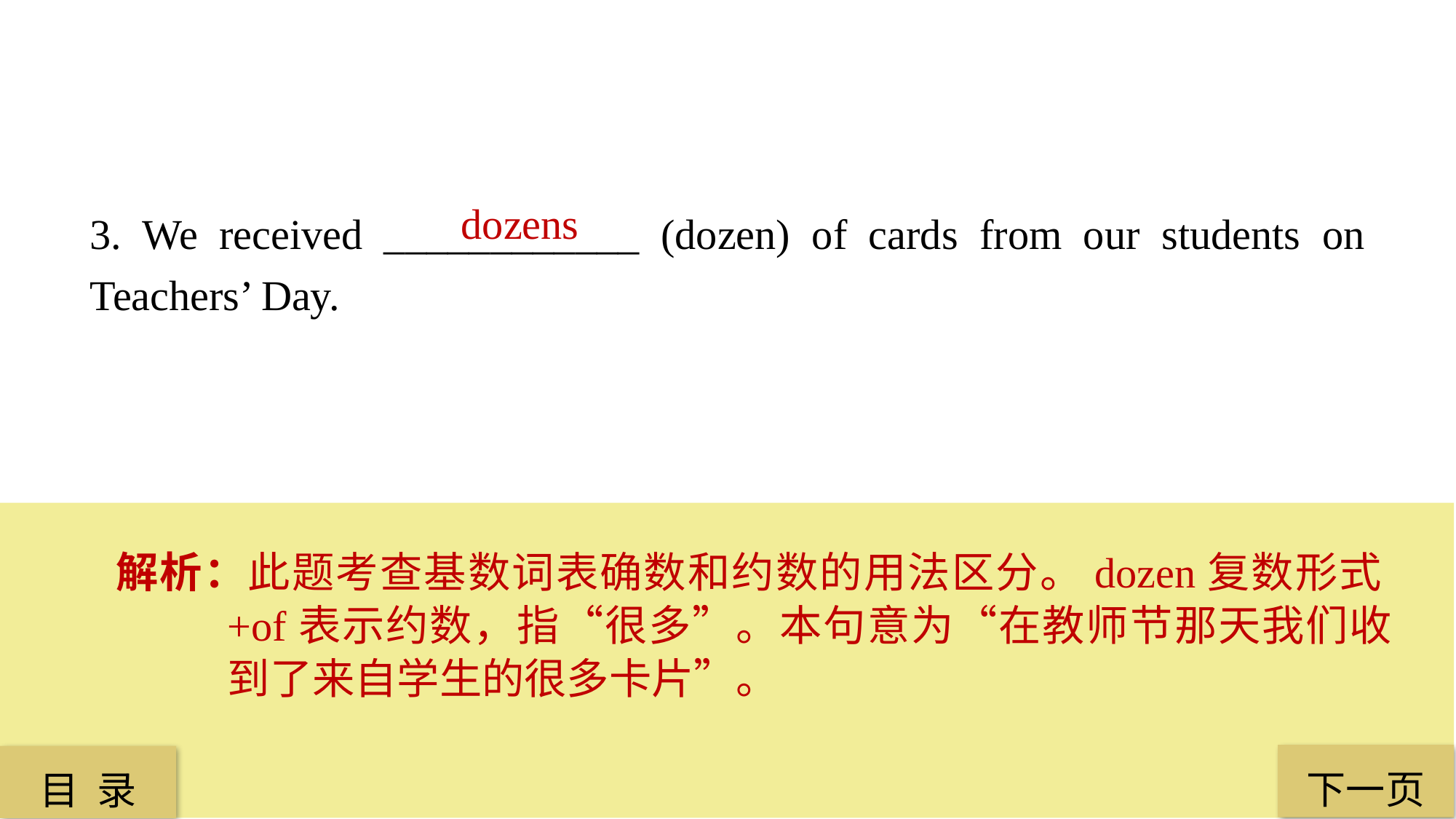

dozens
3. We received ____________ (dozen) of cards from our students on Teachers’ Day.
解析：此题考查基数词表确数和约数的用法区分。dozen复数形式+of表示约数，指“很多”。本句意为“在教师节那天我们收到了来自学生的很多卡片”。